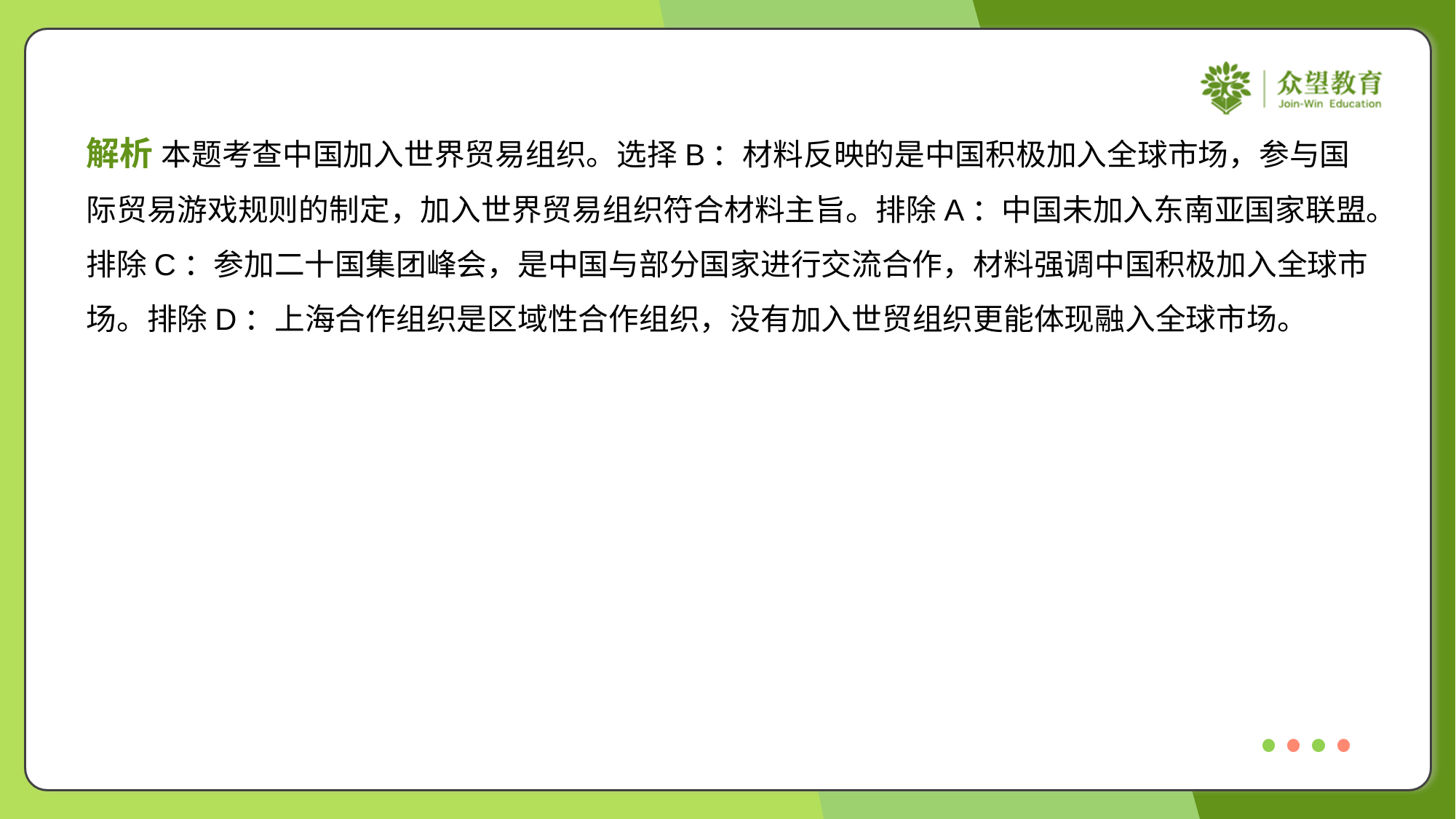

解析 本题考查中国加入世界贸易组织。选择B：材料反映的是中国积极加入全球市场，参与国
际贸易游戏规则的制定，加入世界贸易组织符合材料主旨。排除A：中国未加入东南亚国家联盟。
排除C：参加二十国集团峰会，是中国与部分国家进行交流合作，材料强调中国积极加入全球市
场。排除D：上海合作组织是区域性合作组织，没有加入世贸组织更能体现融入全球市场。